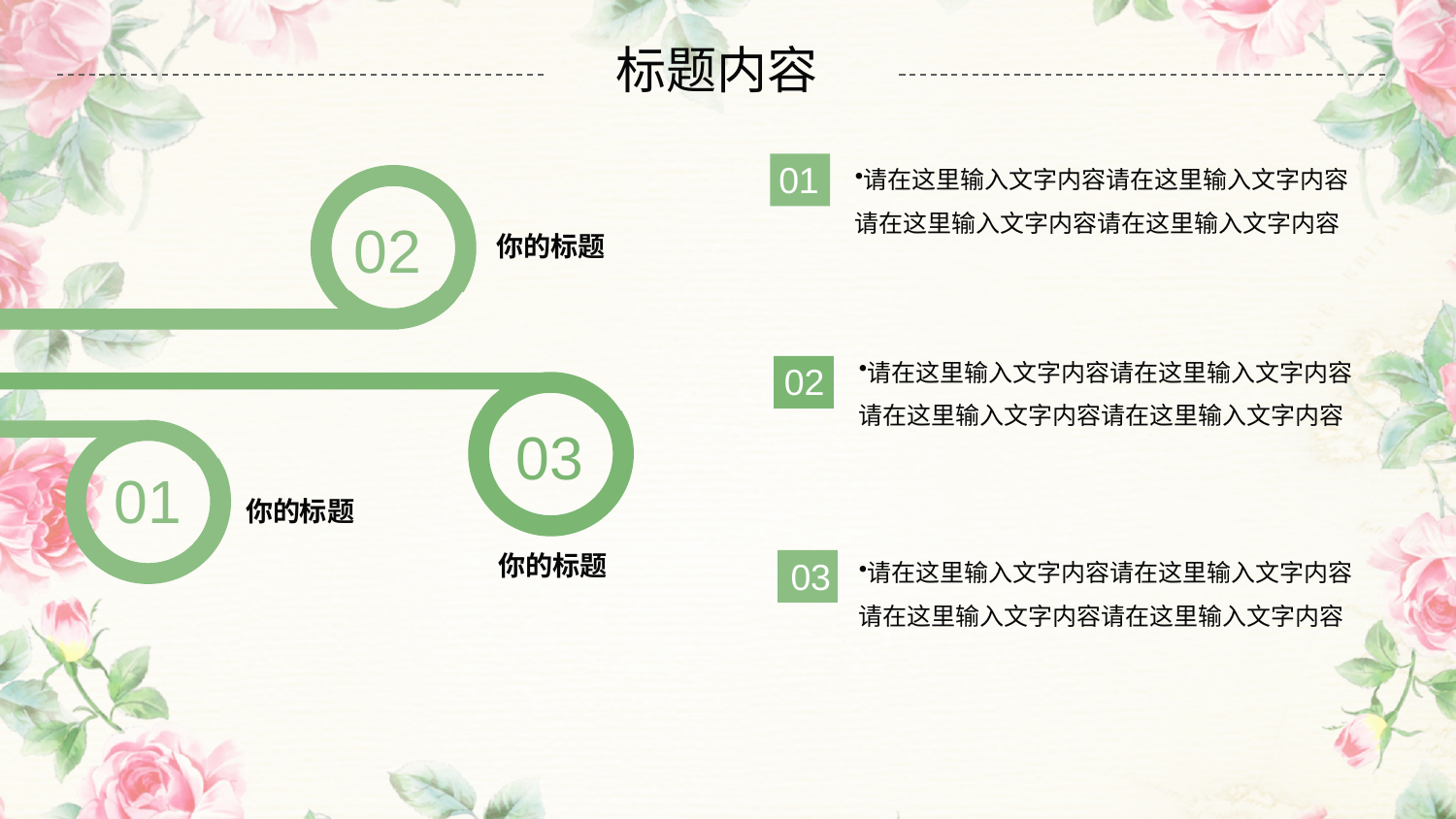

标题内容
请在这里输入文字内容请在这里输入文字内容请在这里输入文字内容请在这里输入文字内容
01

02
你的标题

请在这里输入文字内容请在这里输入文字内容请在这里输入文字内容请在这里输入文字内容
02

03

01

你的标题
请在这里输入文字内容请在这里输入文字内容请在这里输入文字内容请在这里输入文字内容
你的标题
03